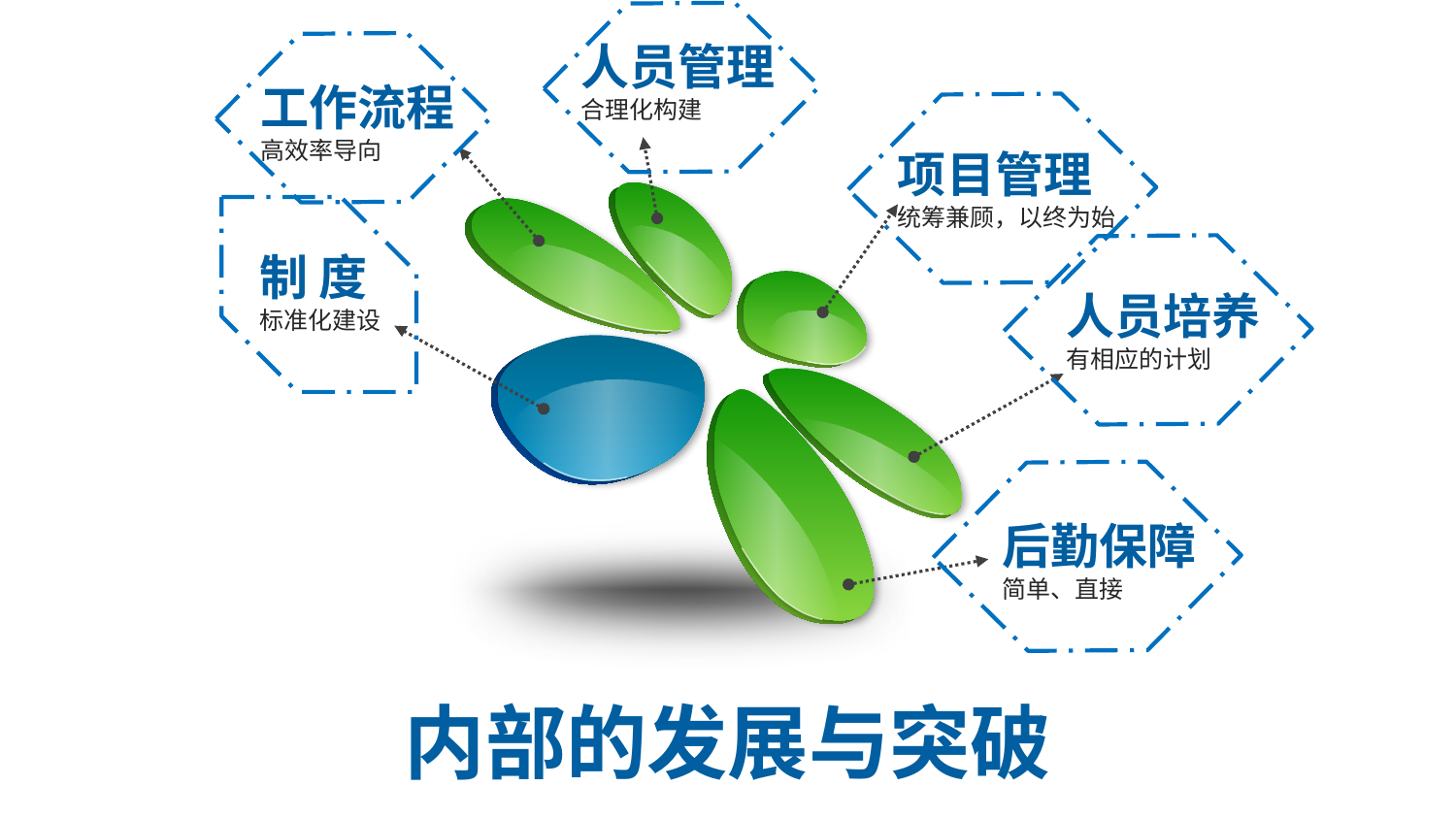

人员管理
合理化构建
工作流程
高效率导向

项目管理
统筹兼顾，以终为始

制 度
标准化建设

人员培养
有相应的计划

后勤保障
简单、直接
内部的发展与突破